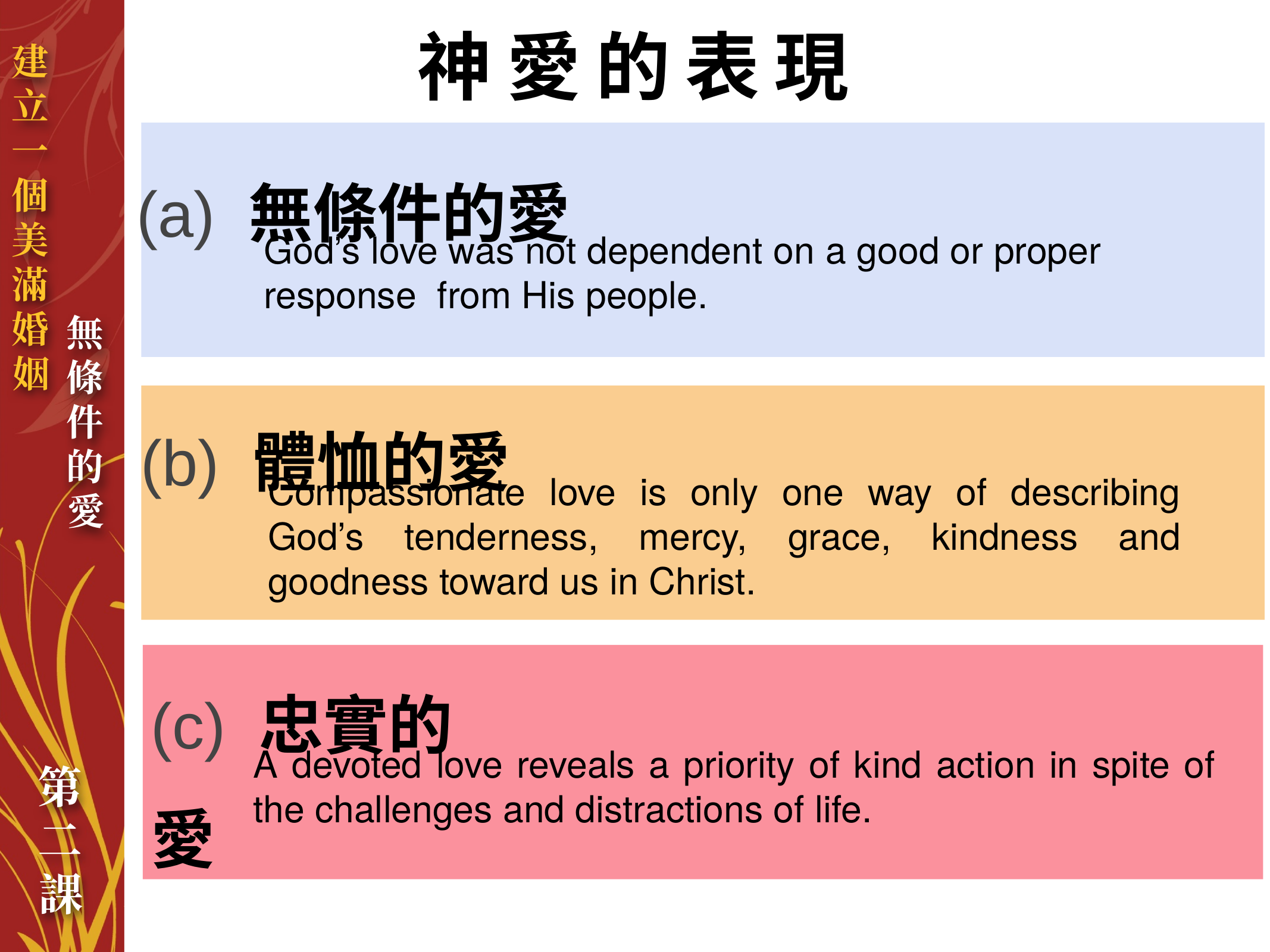

神愛的表現

(a) 無條件的愛
God’s love was not dependent on a good or proper response  from His people.
(a) Unconditional love
God’s love was not dependent on a good or proper response  from His people.
God’s love was not dependent on a good or proper response  from His people.

(b) 體恤的愛
Compassionate love is only one way of describing God’s tenderness, mercy, grace, kindness and goodness toward us in Christ.
(c) 忠實的愛

A devoted love reveals a priority of kind action in spite of the challenges and distractions of life.